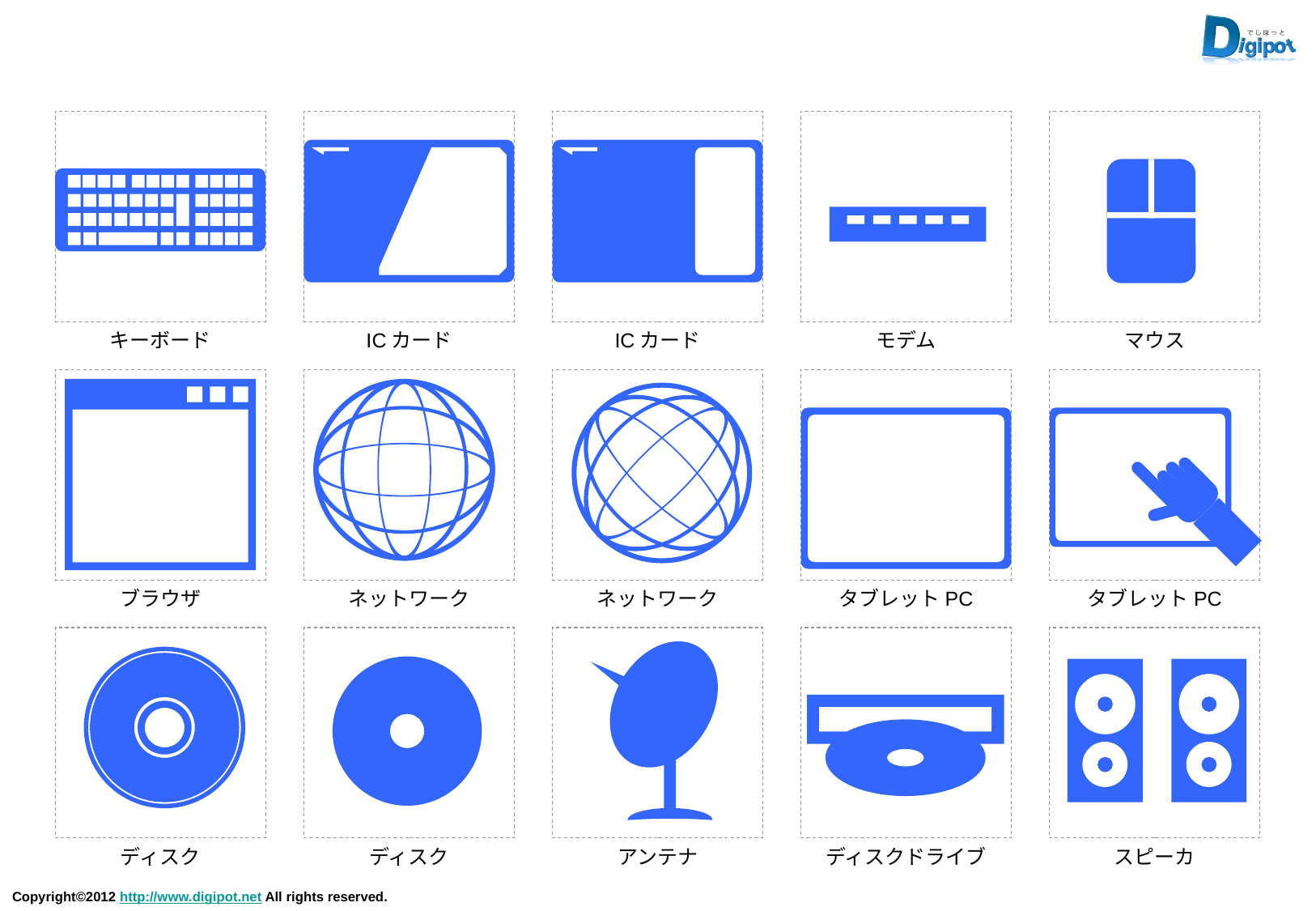

キーボード
ICカード
ICカード
モデム
マウス

ブラウザ
ネットワーク
ネットワーク
タブレットPC
タブレットPC

ディスク
ディスク
アンテナ
ディスクドライブ
スピーカ